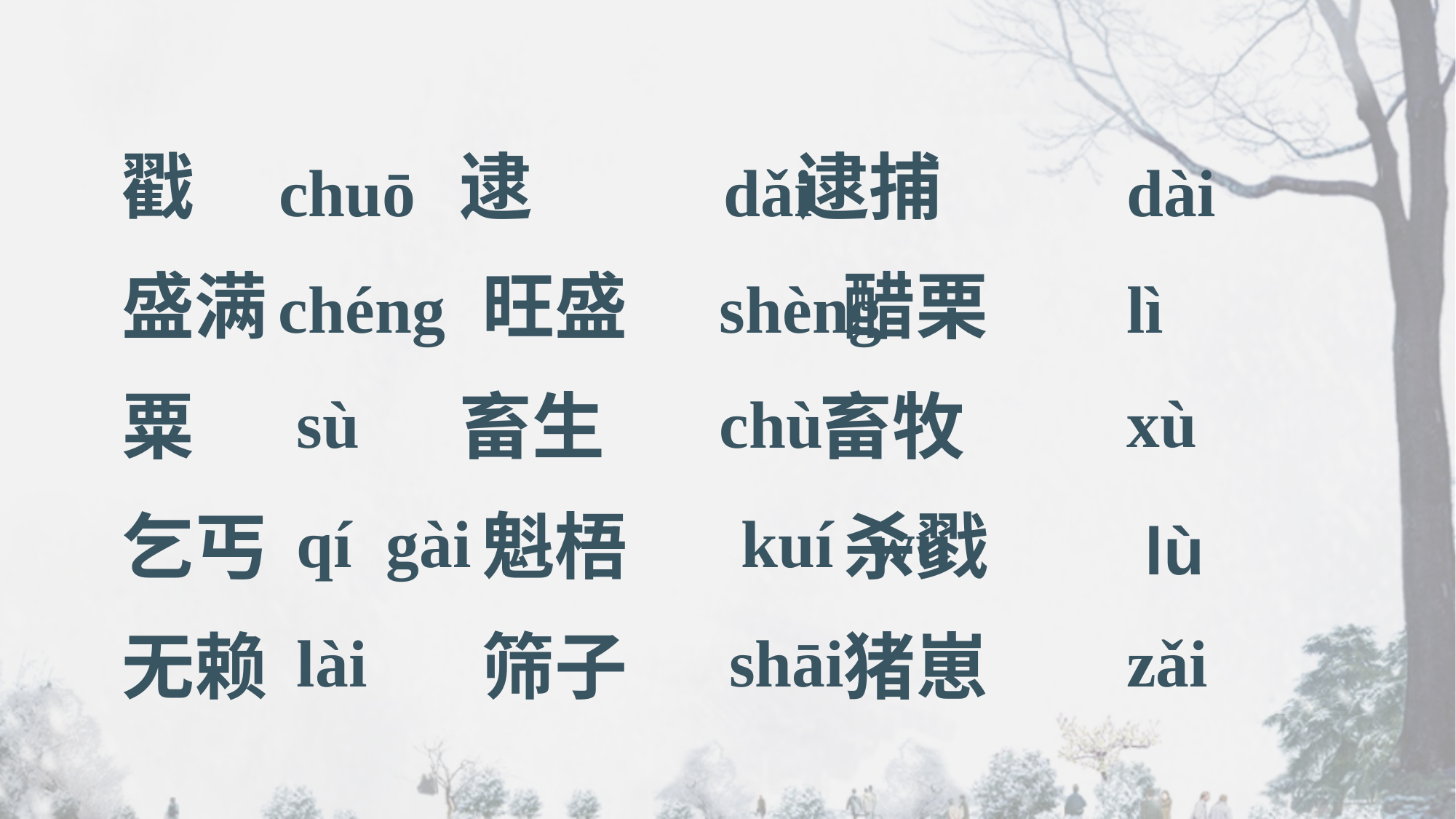

戳                逮                逮捕
 盛满             旺盛             醋栗
 粟                畜生             畜牧
 乞丐             魁梧             杀戮
 无赖             筛子             猪崽
chuō

dǎi
dài
chéng
shèng
lì
xù
sù
chù
qí  gài
kuí  wú
 lù
lài
shāi
zǎi